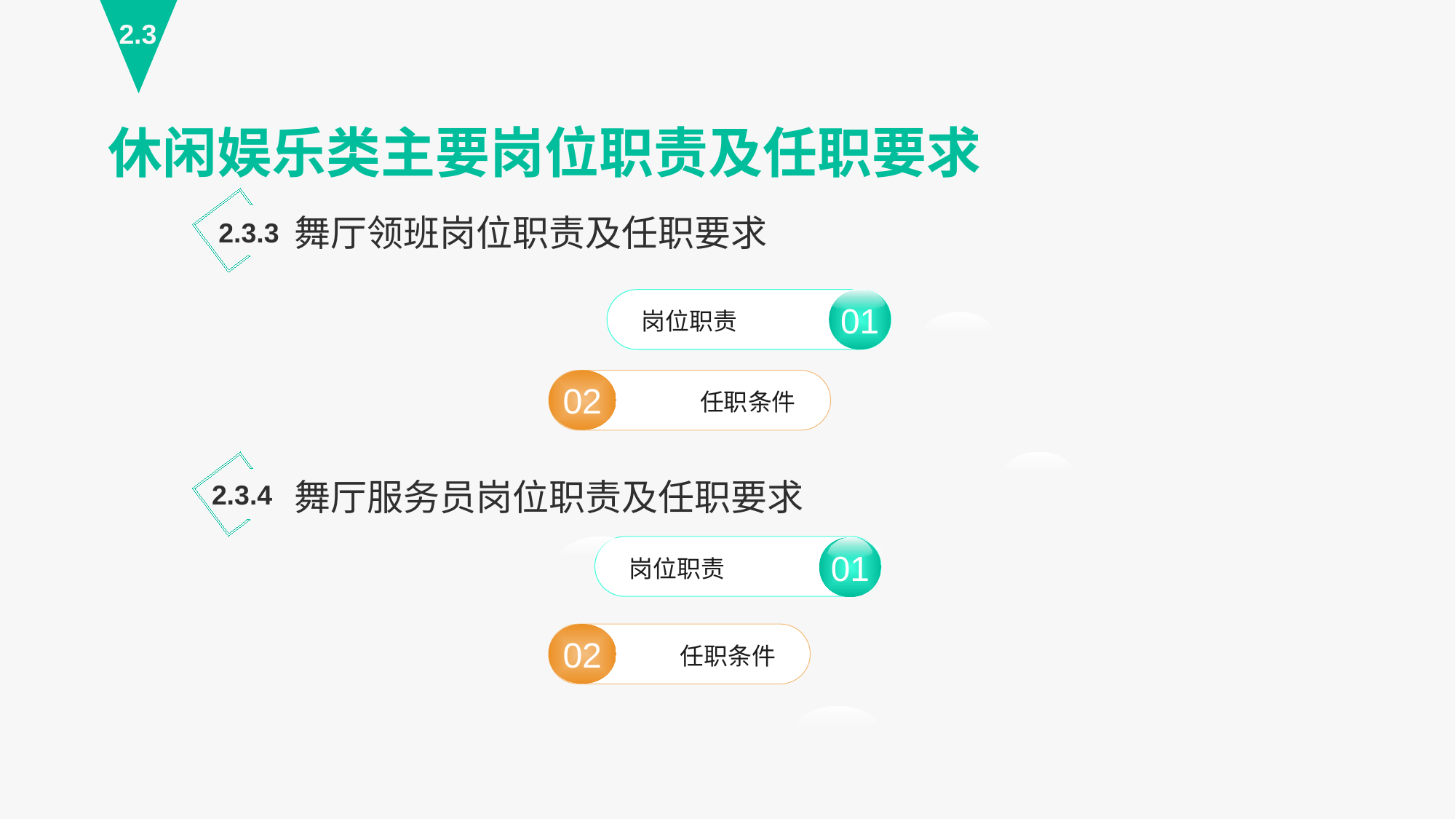

2.3
休闲娱乐类主要岗位职责及任职要求

舞厅领班岗位职责及任职要求
2.3.3

01
岗位职责
01

02
任职条件

舞厅服务员岗位职责及任职要求
2.3.4

岗位职责

02
任职条件